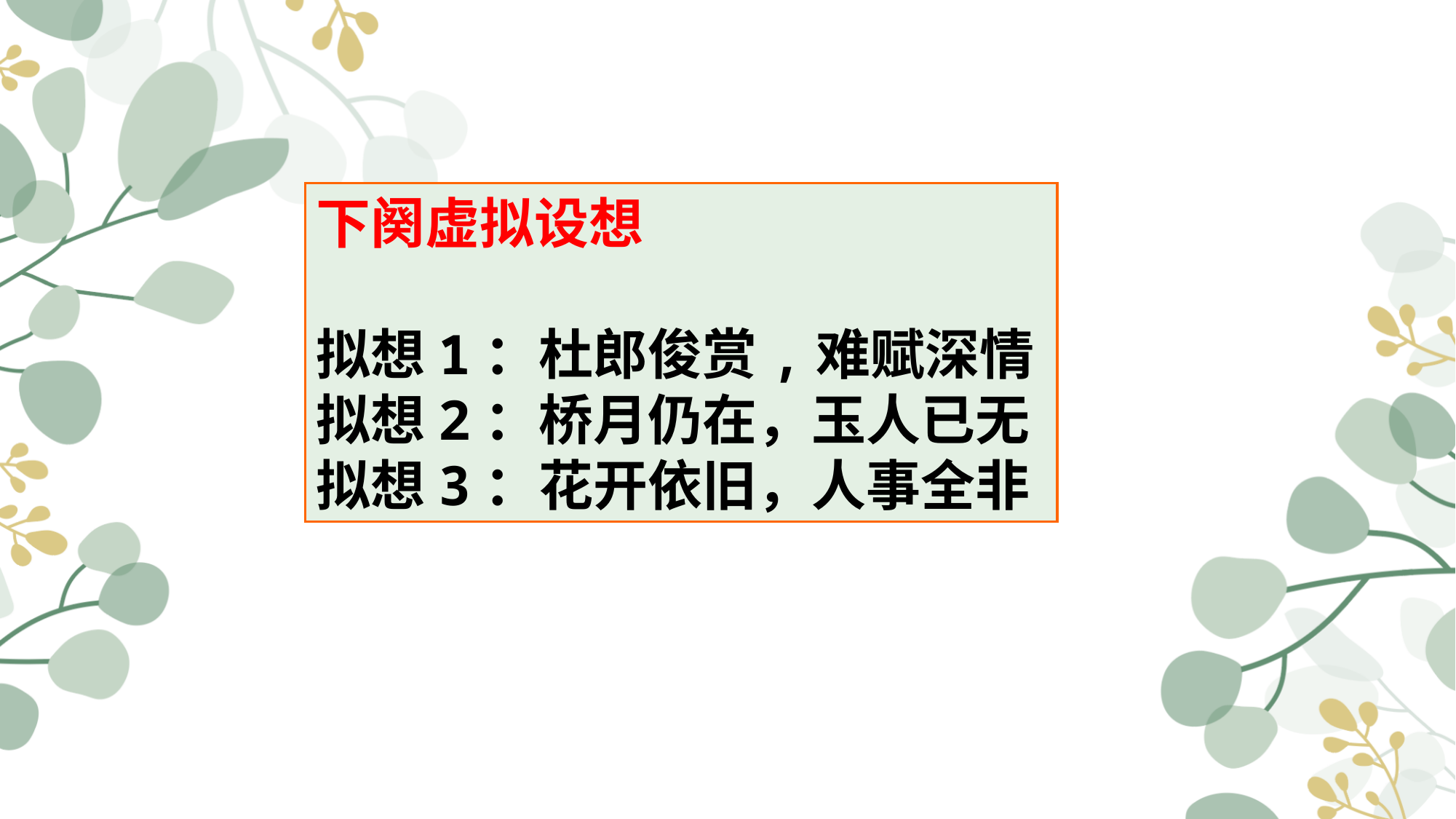

下阕虚拟设想
拟想1：杜郎俊赏,难赋深情
拟想2：桥月仍在，玉人已无
拟想3：花开依旧，人事全非